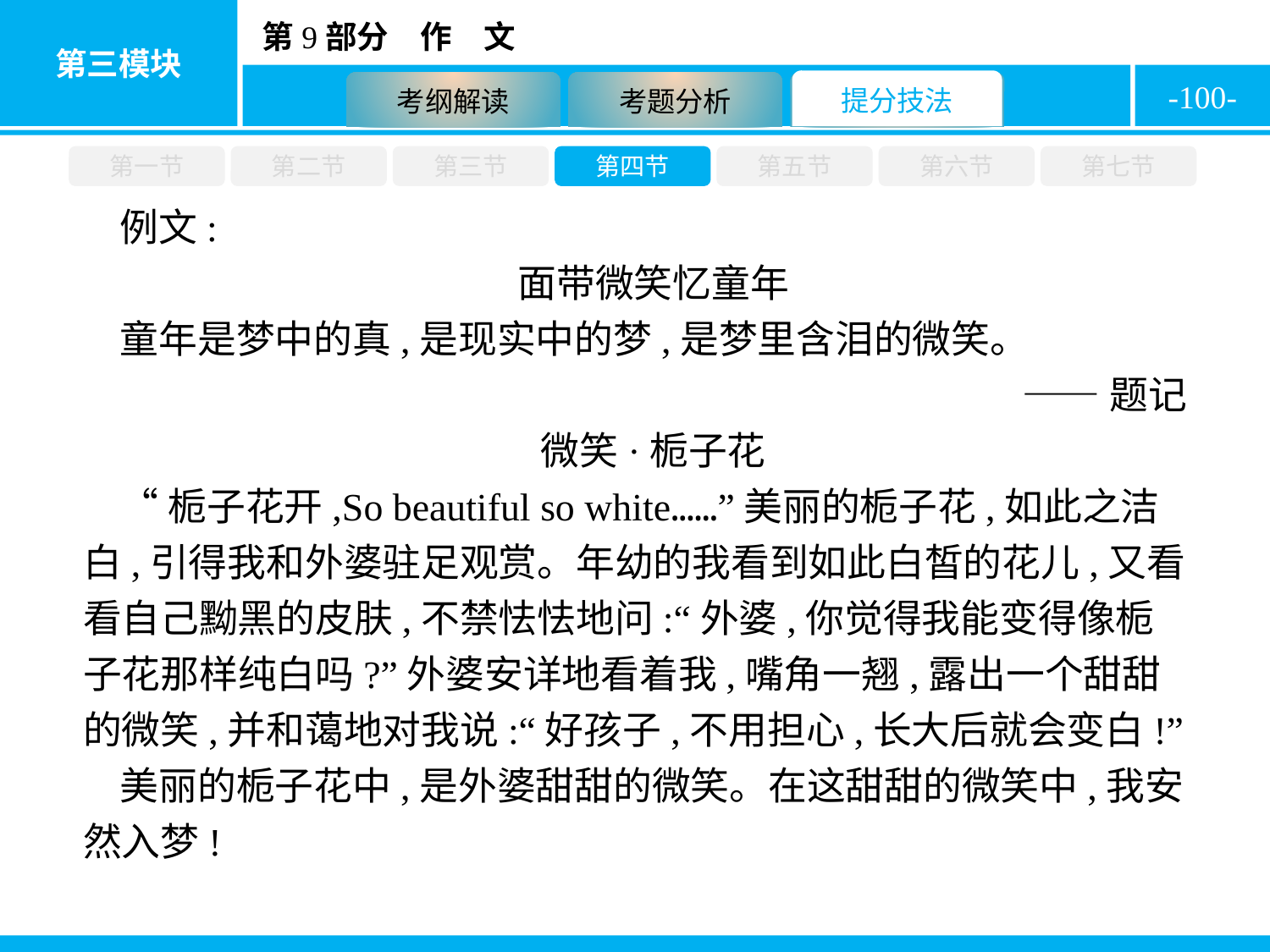

-100-
第一节
第二节
第三节
第四节
第五节
第六节
第七节
例文:
面带微笑忆童年
童年是梦中的真,是现实中的梦,是梦里含泪的微笑。
——题记
微笑·栀子花
“栀子花开,So beautiful so white……”美丽的栀子花,如此之洁白,引得我和外婆驻足观赏。年幼的我看到如此白皙的花儿,又看看自己黝黑的皮肤,不禁怯怯地问:“外婆,你觉得我能变得像栀子花那样纯白吗?”外婆安详地看着我,嘴角一翘,露出一个甜甜的微笑,并和蔼地对我说:“好孩子,不用担心,长大后就会变白!”
美丽的栀子花中,是外婆甜甜的微笑。在这甜甜的微笑中,我安然入梦!